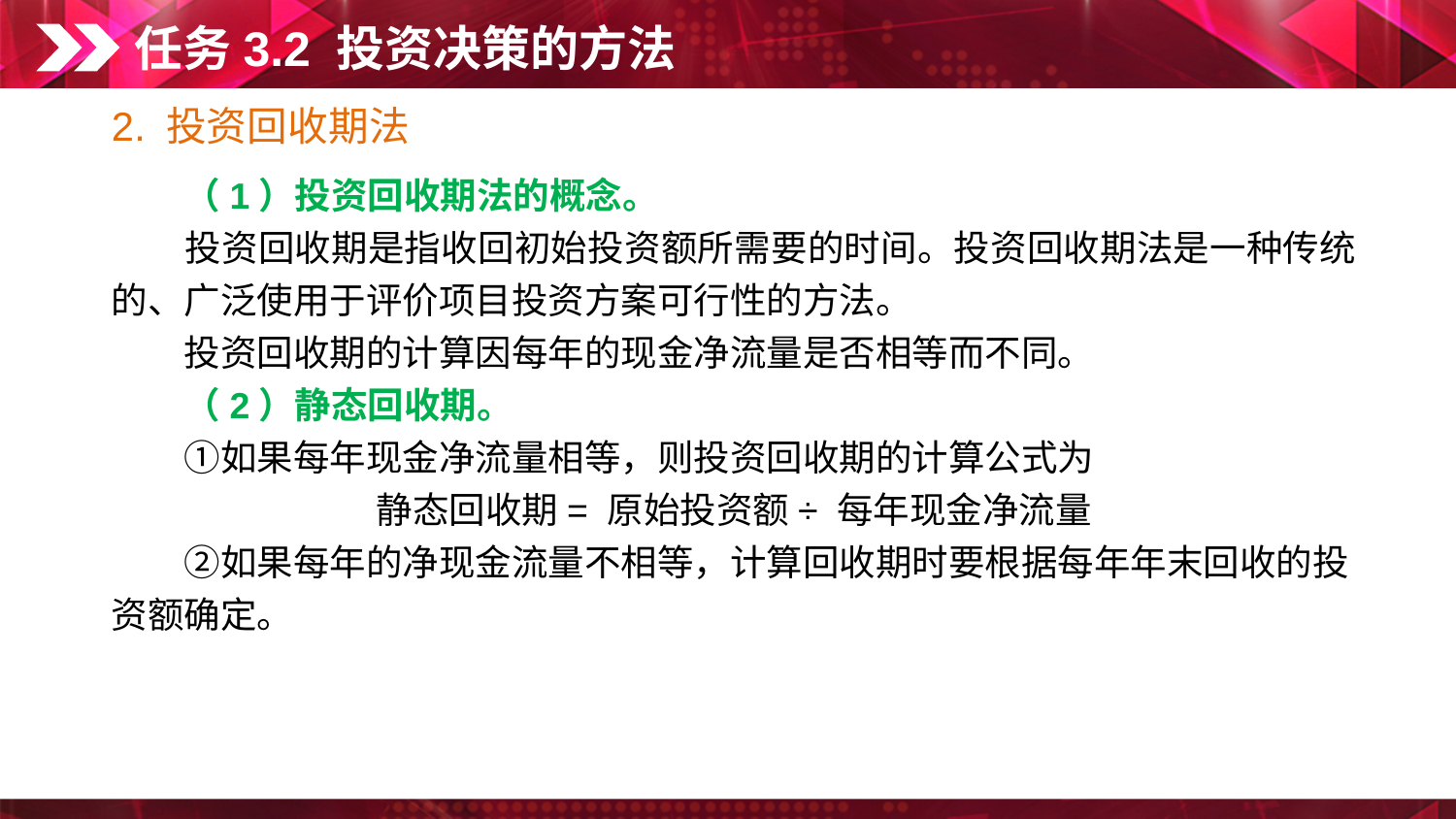

任务3.2 投资决策的方法

2. 投资回收期法
　　（1）投资回收期法的概念。
　　投资回收期是指收回初始投资额所需要的时间。投资回收期法是一种传统的、广泛使用于评价项目投资方案可行性的方法。
　　投资回收期的计算因每年的现金净流量是否相等而不同。
　　（2）静态回收期。
　　①如果每年现金净流量相等，则投资回收期的计算公式为
静态回收期= 原始投资额÷ 每年现金净流量
　　②如果每年的净现金流量不相等，计算回收期时要根据每年年末回收的投资额确定。